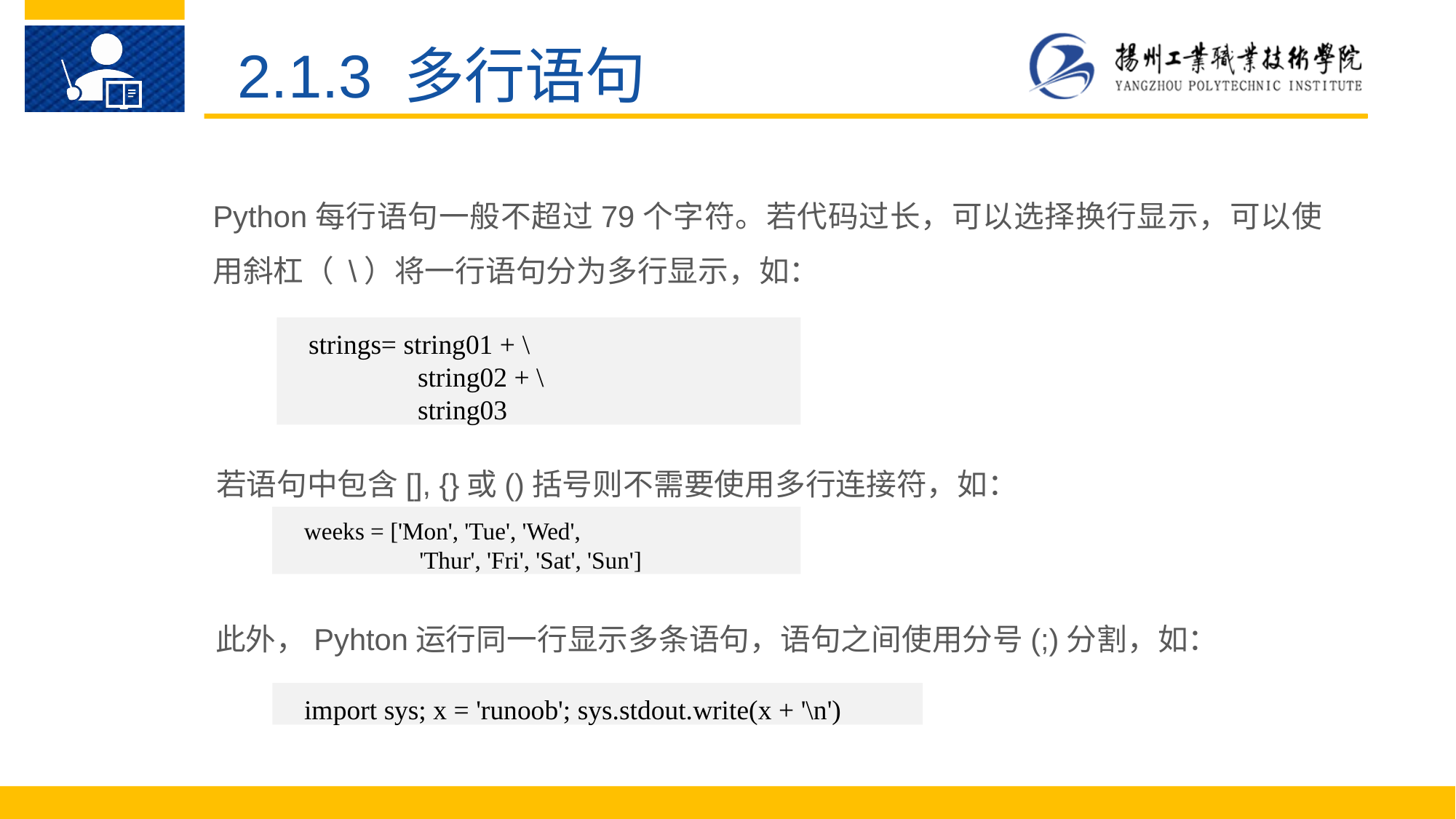

2.1.3 多行语句
Python每行语句一般不超过79个字符。若代码过长，可以选择换行显示，可以使用斜杠（ \）将一行语句分为多行显示，如：
strings= string01 + \
	string02 + \
	string03
若语句中包含[], {}或()括号则不需要使用多行连接符，如：
weeks = ['Mon', 'Tue', 'Wed',
	 'Thur', 'Fri', 'Sat', 'Sun']
此外，Pyhton运行同一行显示多条语句，语句之间使用分号(;)分割，如：
import sys; x = 'runoob'; sys.stdout.write(x + '\n')